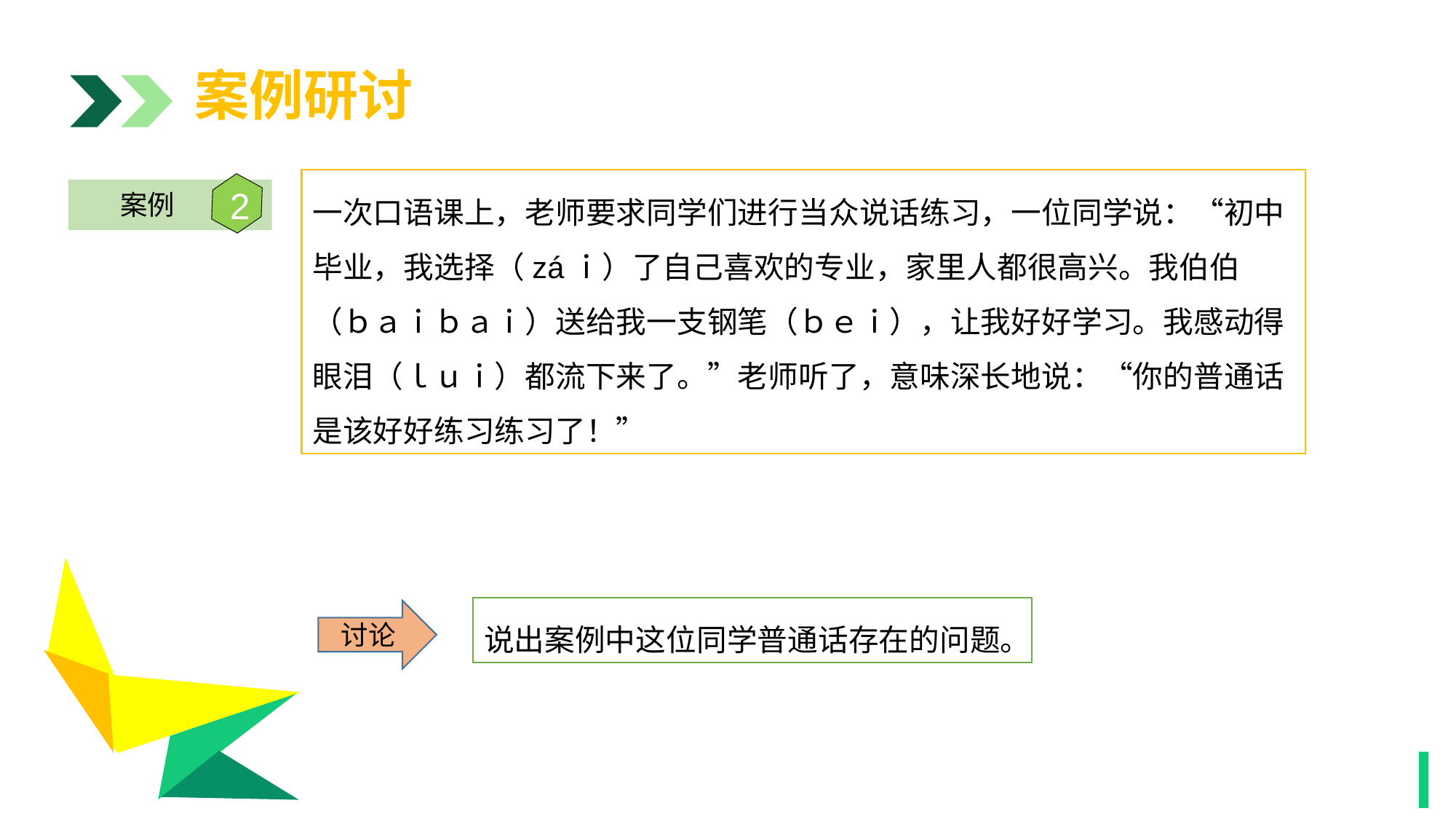

案例研讨

一次口语课上，老师要求同学们进行当众说话练习，一位同学说：“初中毕业，我选择（záｉ）了自己喜欢的专业，家里人都很高兴。我伯伯（ｂａｉｂａｉ）送给我一支钢笔（ｂｅｉ），让我好好学习。我感动得眼泪（ｌｕｉ）都流下来了。”老师听了，意味深长地说：“你的普通话是该好好练习练习了！”
2

案例
1

说出案例中这位同学普通话存在的问题。

讨论
1
4